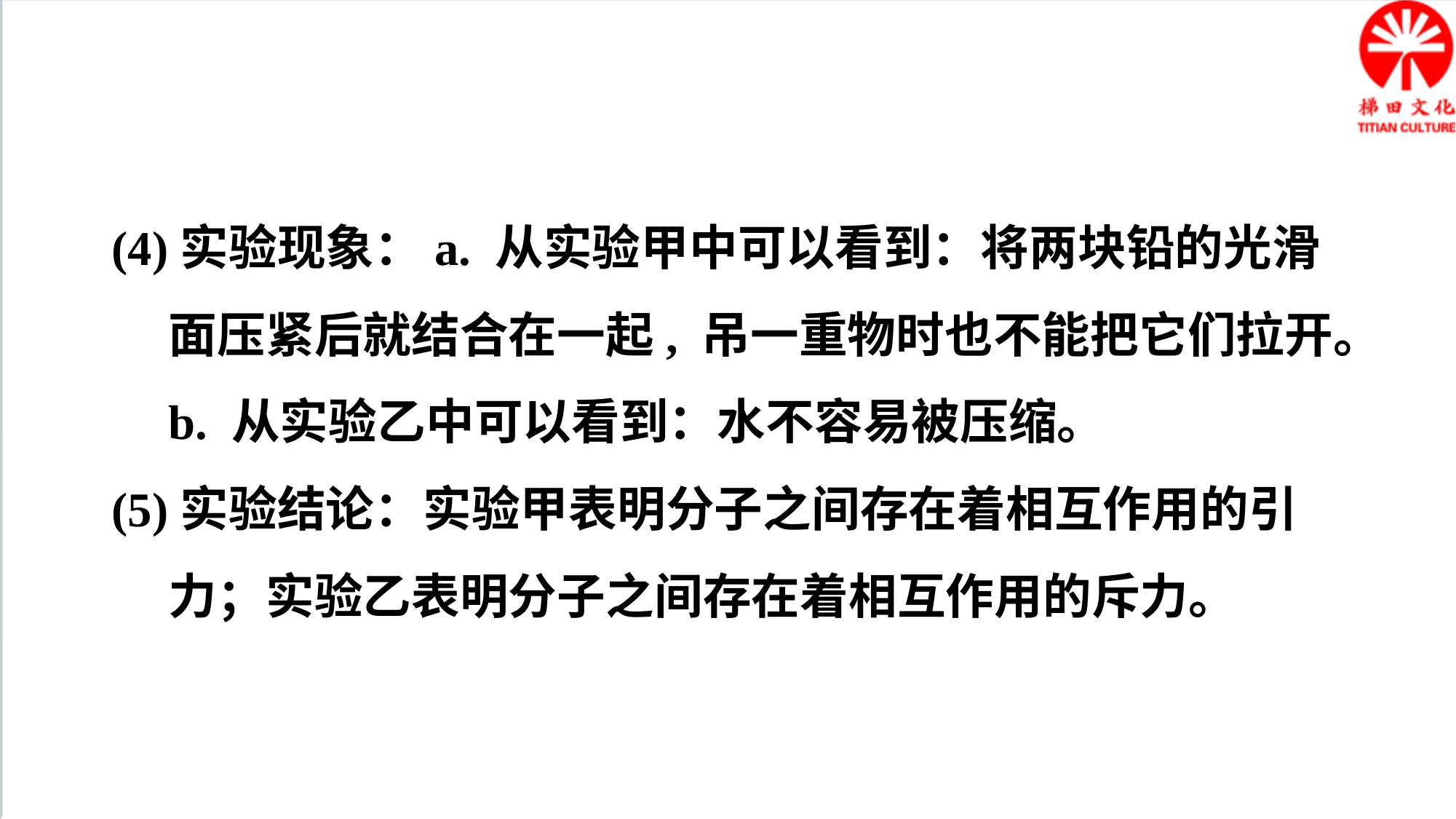

(4)实验现象：a. 从实验甲中可以看到：将两块铅的光滑面压紧后就结合在一起, 吊一重物时也不能把它们拉开。b. 从实验乙中可以看到：水不容易被压缩。
(5)实验结论：实验甲表明分子之间存在着相互作用的引力；实验乙表明分子之间存在着相互作用的斥力。